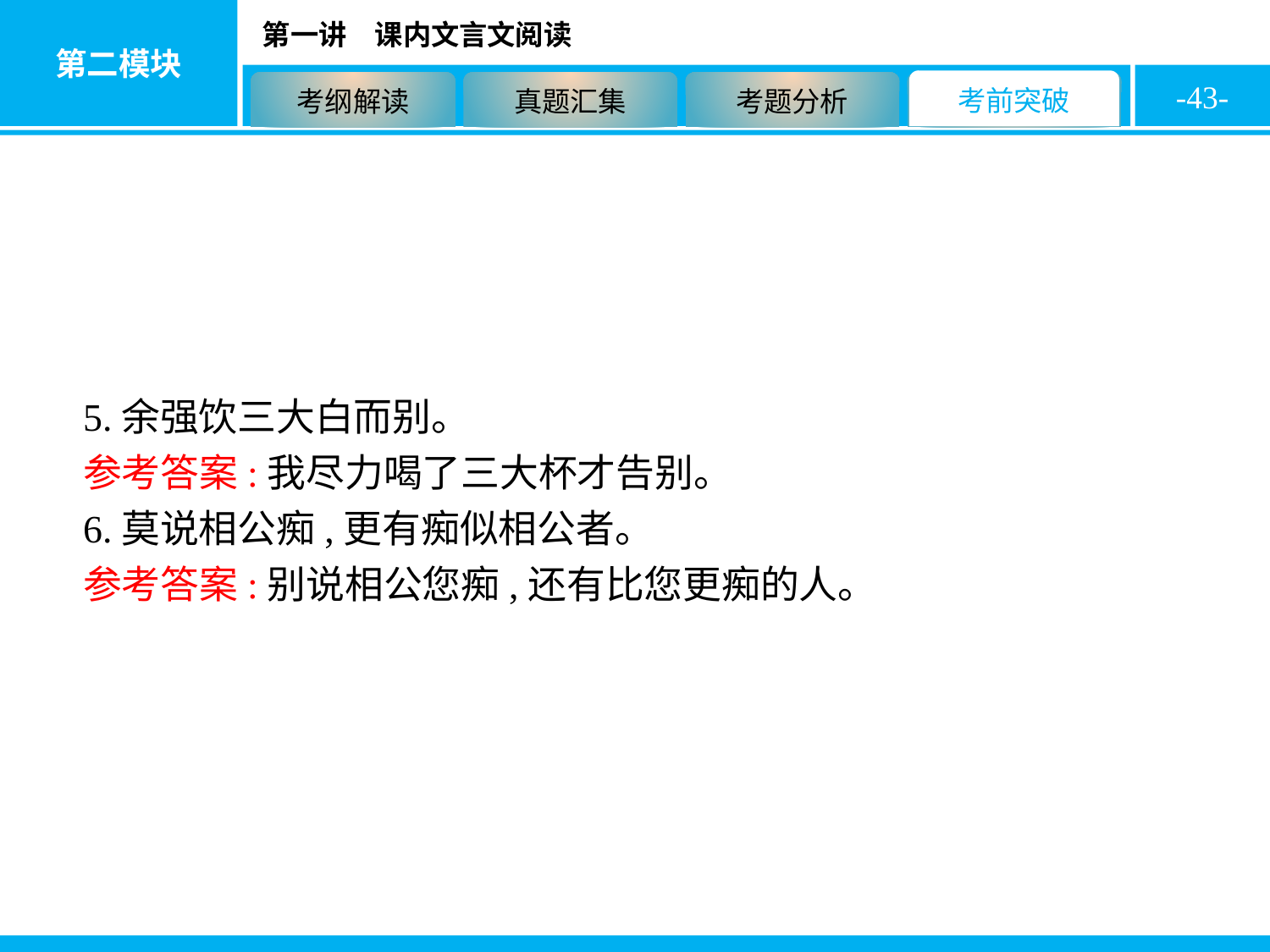

-43-
5.余强饮三大白而别。
参考答案:我尽力喝了三大杯才告别。
6.莫说相公痴,更有痴似相公者。
参考答案:别说相公您痴,还有比您更痴的人。